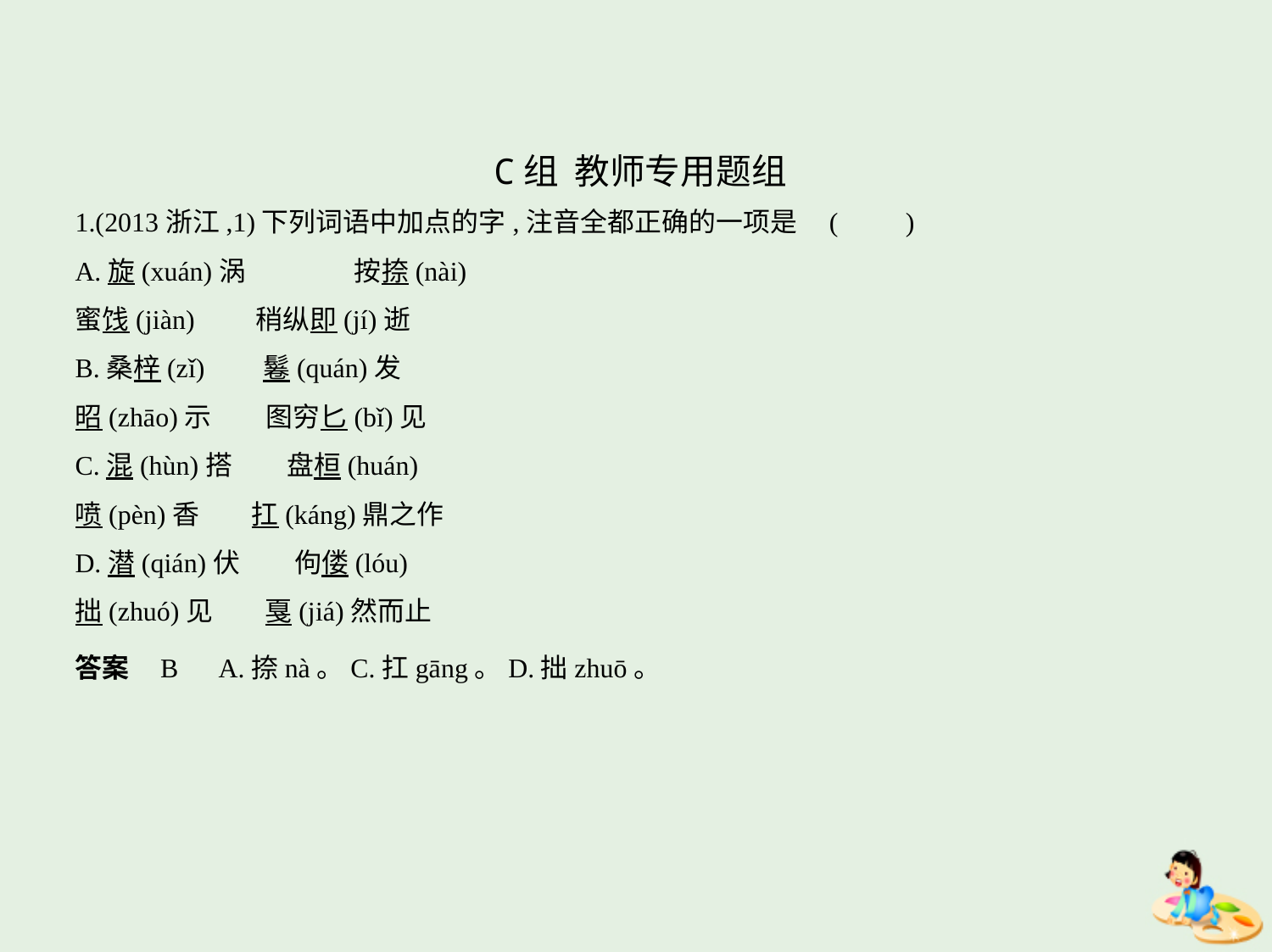

C组  教师专用题组
1.(2013浙江,1)下列词语中加点的字,注音全都正确的一项是 (　　)
A.旋(xuán)涡　　　　按捺(nài)
蜜饯(jiàn)　　稍纵即(jí)逝
B.桑梓(zǐ)　    鬈(quán)发
昭(zhāo)示　　图穷匕(bǐ)见
C.混(hùn)搭　　盘桓(huán)
喷(pèn)香　    扛(káng)鼎之作
D.潜(qián)伏　　佝偻(lóu)
拙(zhuó)见　    戛(jiá)然而止
答案    B　A.捺nà。C.扛gāng。D.拙zhuō。